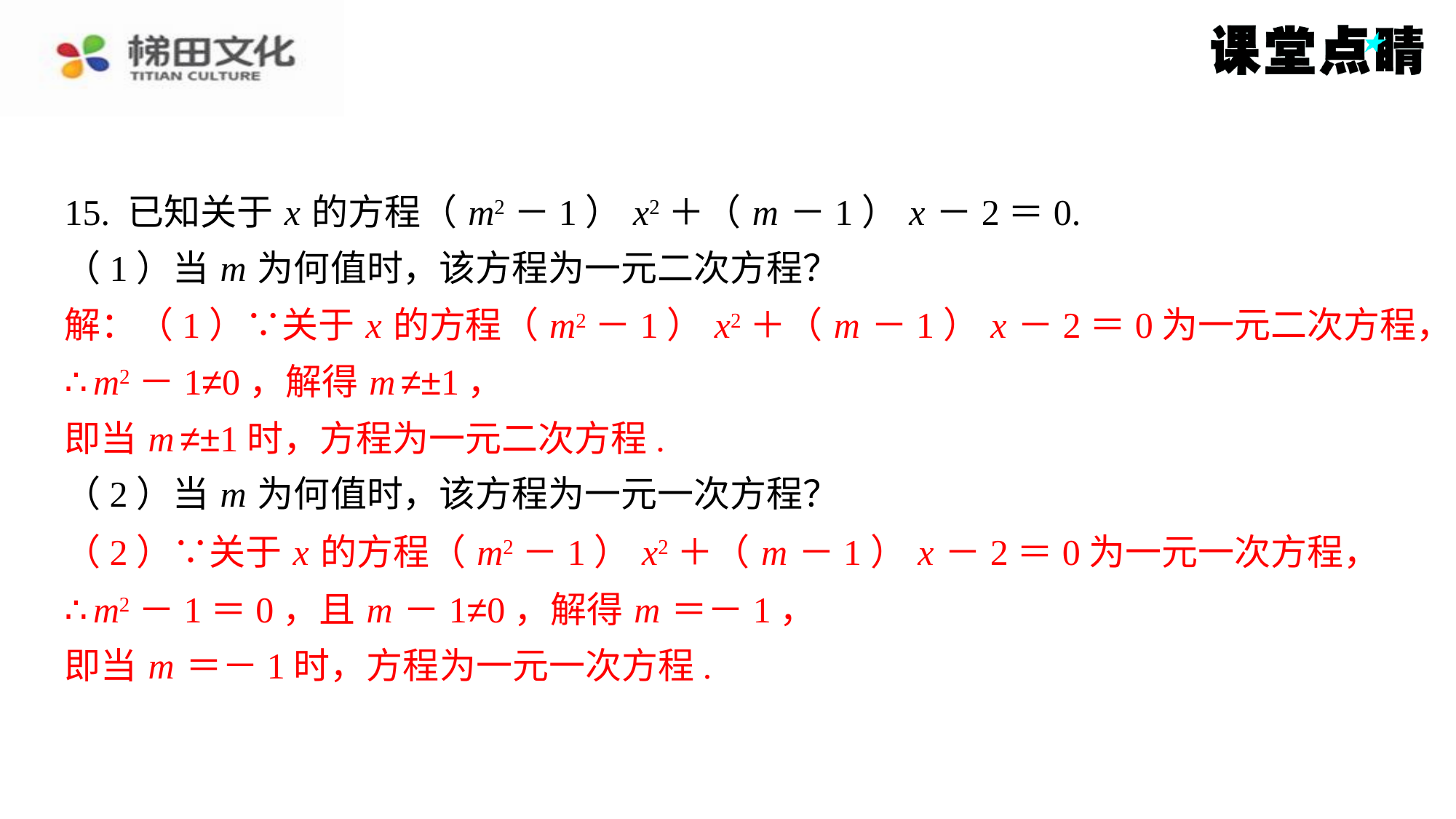

15. 已知关于 x 的方程（ m2－1） x2＋（ m －1） x －2＝0.
（1）当 m 为何值时，该方程为一元二次方程？
解：（1）∵关于 x 的方程（ m2－1） x2＋（ m －1） x －2＝0为一元二次方程，
∴ m2－1≠0，解得 m ≠±1，
即当 m ≠±1时，方程为一元二次方程.
（2）当 m 为何值时，该方程为一元一次方程？
（2）∵关于 x 的方程（ m2－1） x2＋（ m －1） x －2＝0为一元一次方程，
∴ m2－1＝0，且 m －1≠0，解得 m ＝－1，
即当 m ＝－1时，方程为一元一次方程.
解：（1）∵关于 x 的方程（ m2－1） x2＋（ m －1） x －2＝0为一元二次方程，
∴ m2－1≠0，解得 m ≠±1，
即当 m ≠±1时，方程为一元二次方程.
（2）∵关于 x 的方程（ m2－1） x2＋（ m －1） x －2＝0为一元一次方程，
∴ m2－1＝0，且 m －1≠0，解得 m ＝－1，
即当 m ＝－1时，方程为一元一次方程.